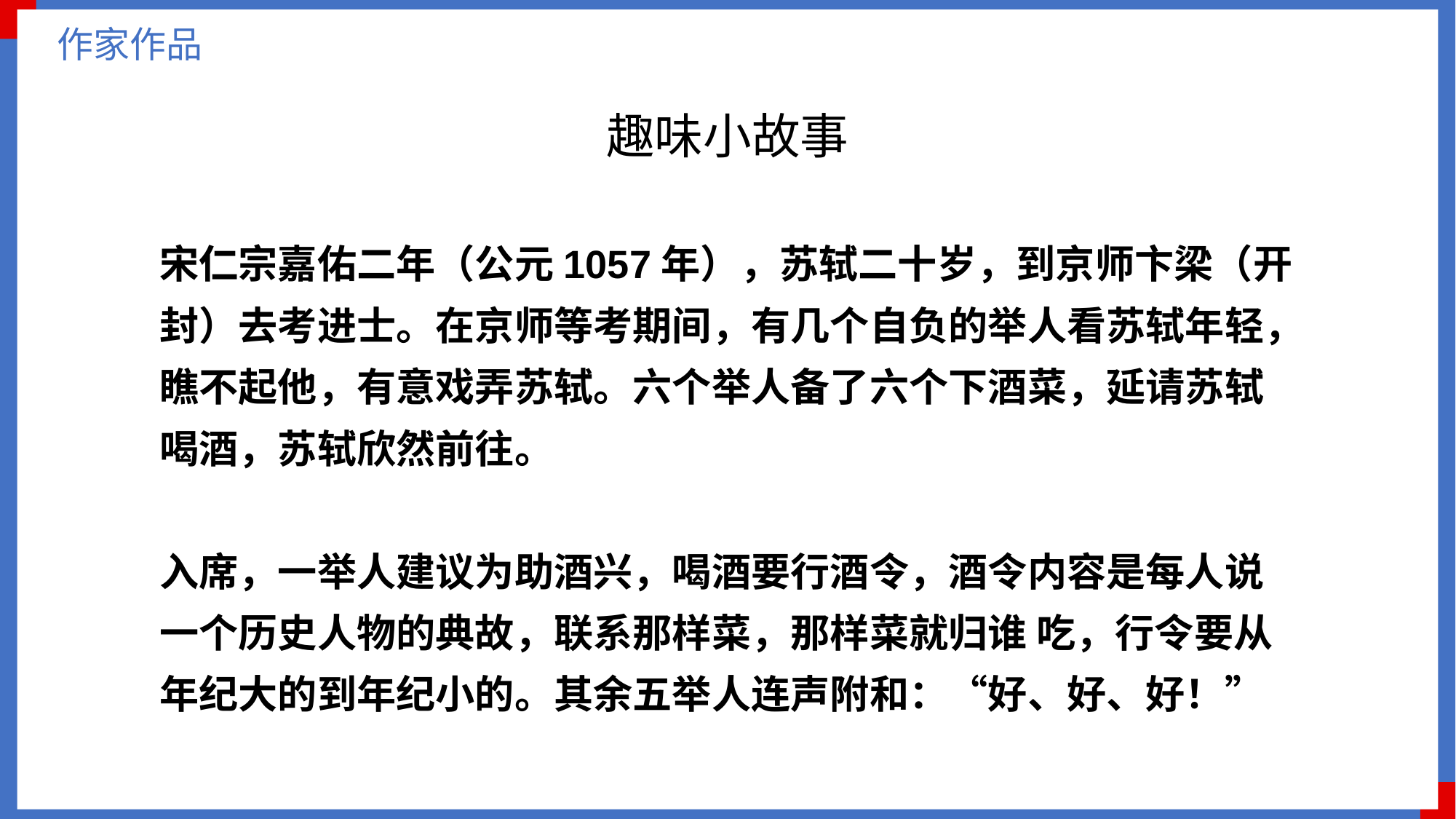

作家作品
趣味小故事
宋仁宗嘉佑二年（公元1057年），苏轼二十岁，到京师卞梁（开封）去考进士。在京师等考期间，有几个自负的举人看苏轼年轻，瞧不起他，有意戏弄苏轼。六个举人备了六个下酒菜，延请苏轼喝酒，苏轼欣然前往。

入席，一举人建议为助酒兴，喝酒要行酒令，酒令内容是每人说一个历史人物的典故，联系那样菜，那样菜就归谁 吃，行令要从年纪大的到年纪小的。其余五举人连声附和：“好、好、好！”